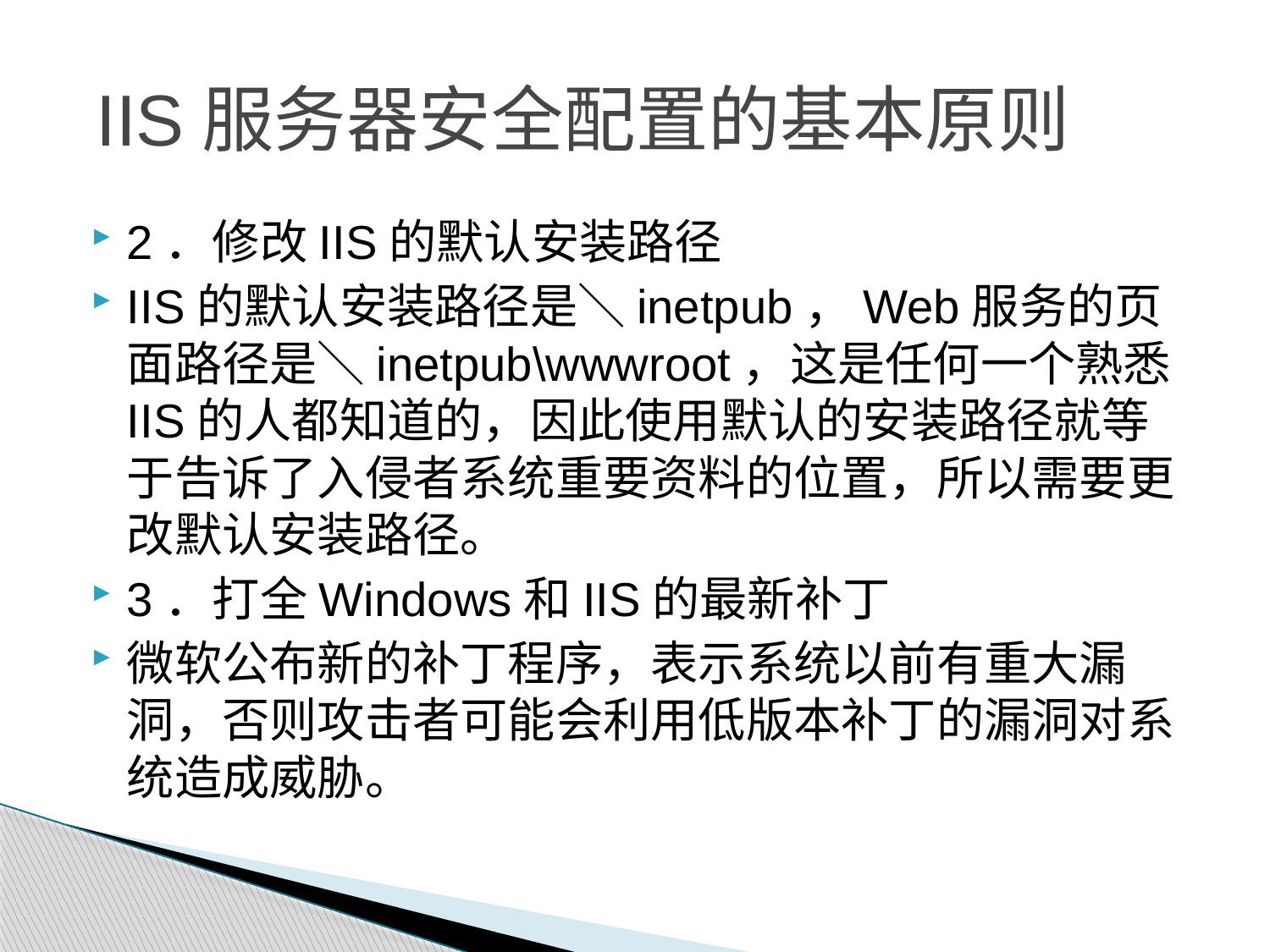

# IIS服务器安全配置的基本原则
2．修改IIS的默认安装路径
IIS的默认安装路径是＼inetpub，Web服务的页面路径是＼inetpub\wwwroot，这是任何一个熟悉IIS的人都知道的，因此使用默认的安装路径就等于告诉了入侵者系统重要资料的位置，所以需要更改默认安装路径。
3．打全Windows和IIS的最新补丁
微软公布新的补丁程序，表示系统以前有重大漏洞，否则攻击者可能会利用低版本补丁的漏洞对系统造成威胁。